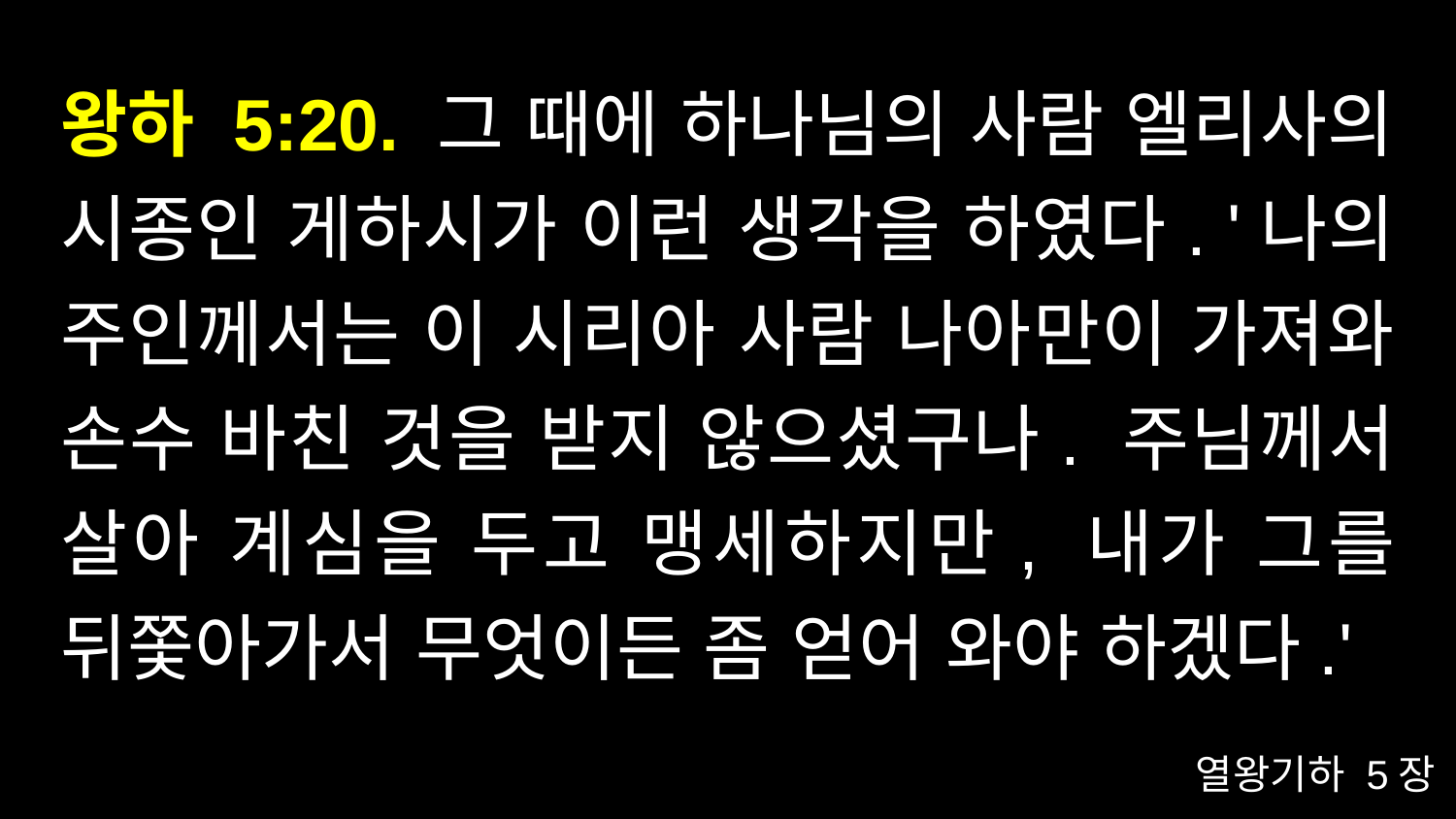

# 왕하 5:20. 그 때에 하나님의 사람 엘리사의 시종인 게하시가 이런 생각을 하였다. '나의 주인께서는 이 시리아 사람 나아만이 가져와 손수 바친 것을 받지 않으셨구나. 주님께서 살아 계심을 두고 맹세하지만, 내가 그를 뒤쫓아가서 무엇이든 좀 얻어 와야 하겠다.'
열왕기하 5장